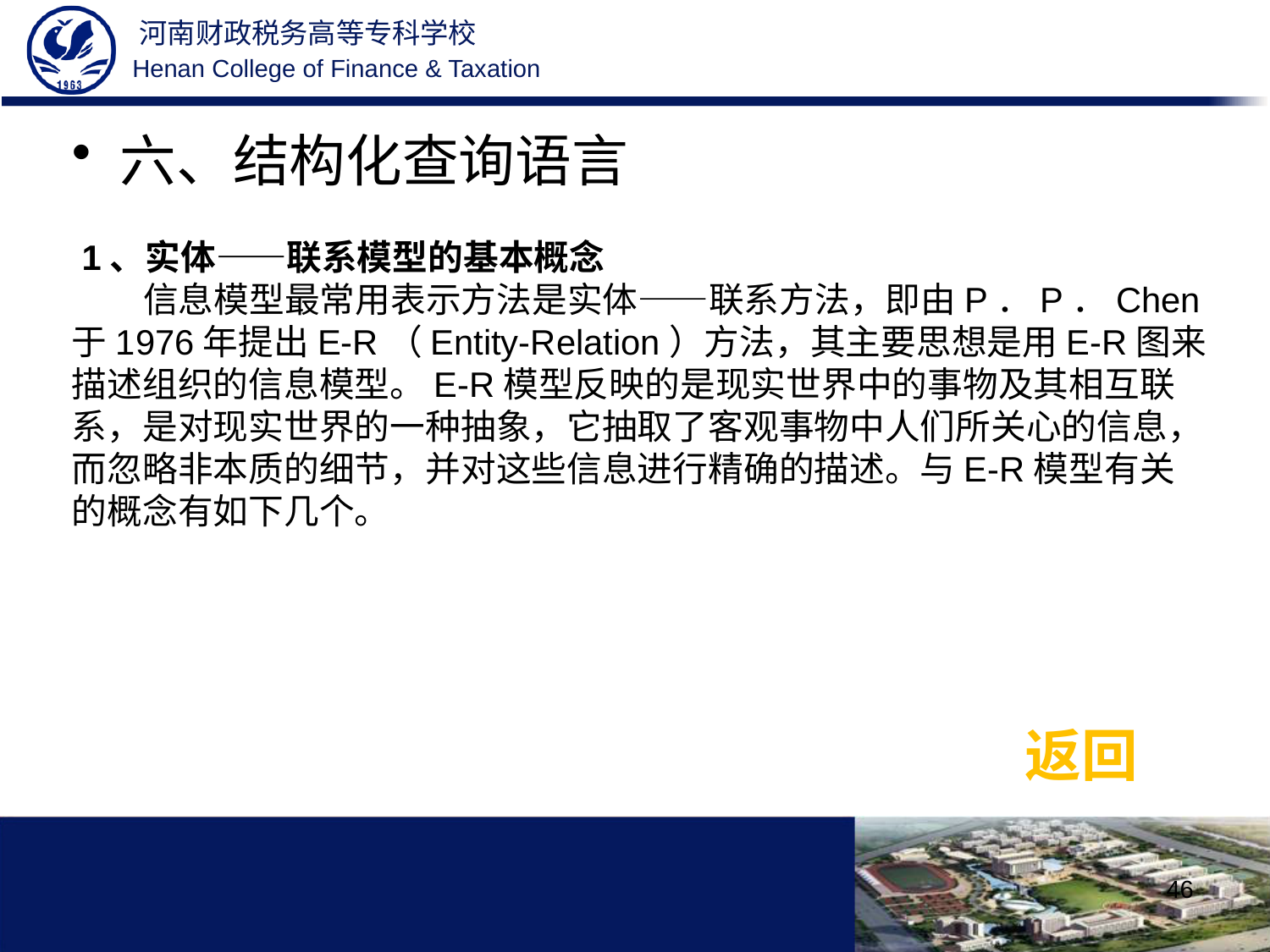

六、结构化查询语言

 1、实体——联系模型的基本概念
        信息模型最常用表示方法是实体——联系方法，即由P．P．Chen于1976年提出E-R（Entity-Relation）方法，其主要思想是用E-R图来描述组织的信息模型。E-R模型反映的是现实世界中的事物及其相互联系，是对现实世界的一种抽象，它抽取了客观事物中人们所关心的信息，而忽略非本质的细节，并对这些信息进行精确的描述。与E-R模型有关的概念有如下几个。

返回
46